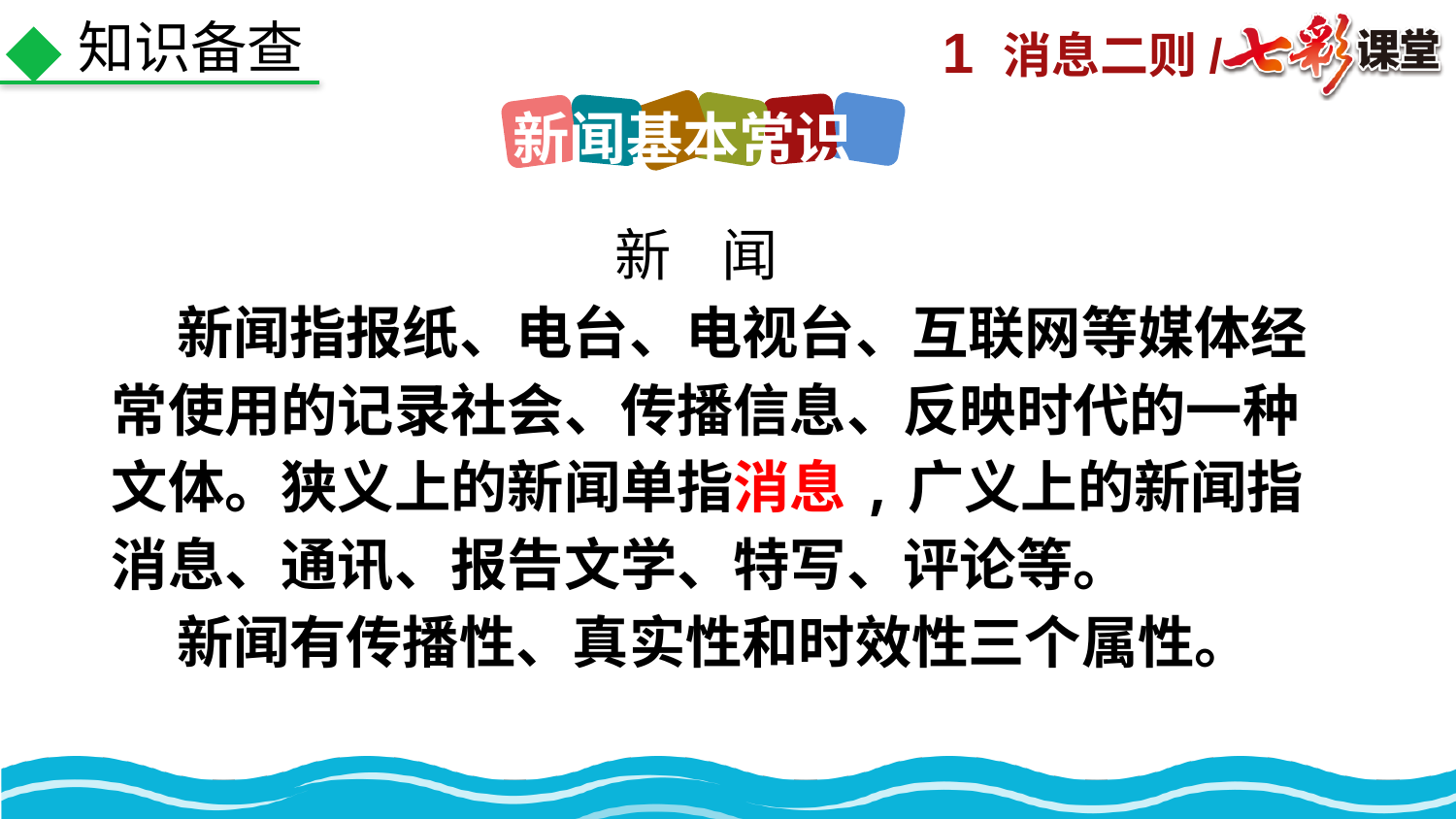

知识备查

新闻基本常识

新    闻
    新闻指报纸、电台、电视台、互联网等媒体经常使用的记录社会、传播信息、反映时代的一种文体。狭义上的新闻单指消息,广义上的新闻指消息、通讯、报告文学、特写、评论等。
    新闻有传播性、真实性和时效性三个属性。